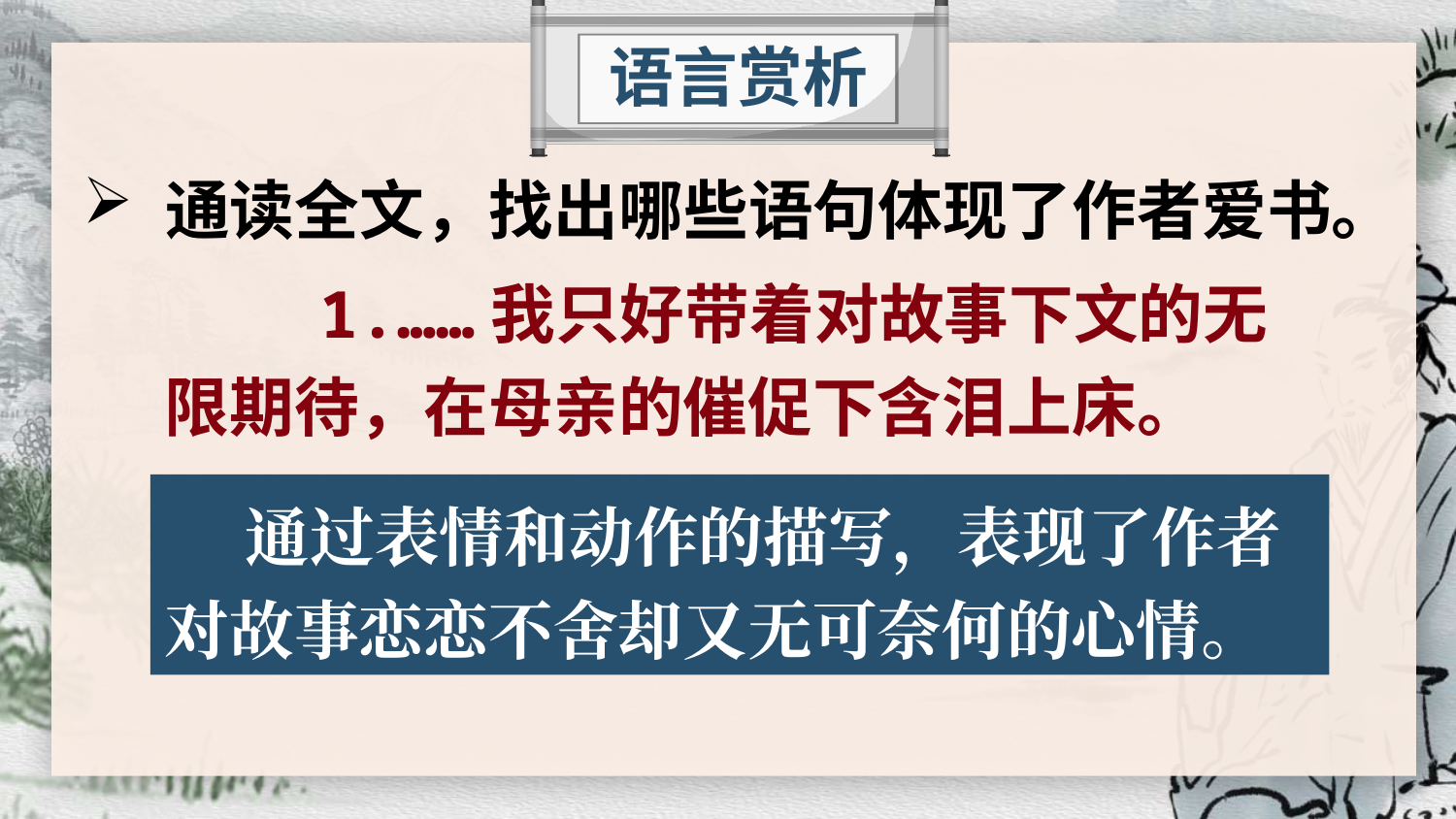

语言赏析
通读全文，找出哪些语句体现了作者爱书。
    1.……我只好带着对故事下文的无限期待，在母亲的催促下含泪上床。
    通过表情和动作的描写，表现了作者对故事恋恋不舍却又无可奈何的心情。